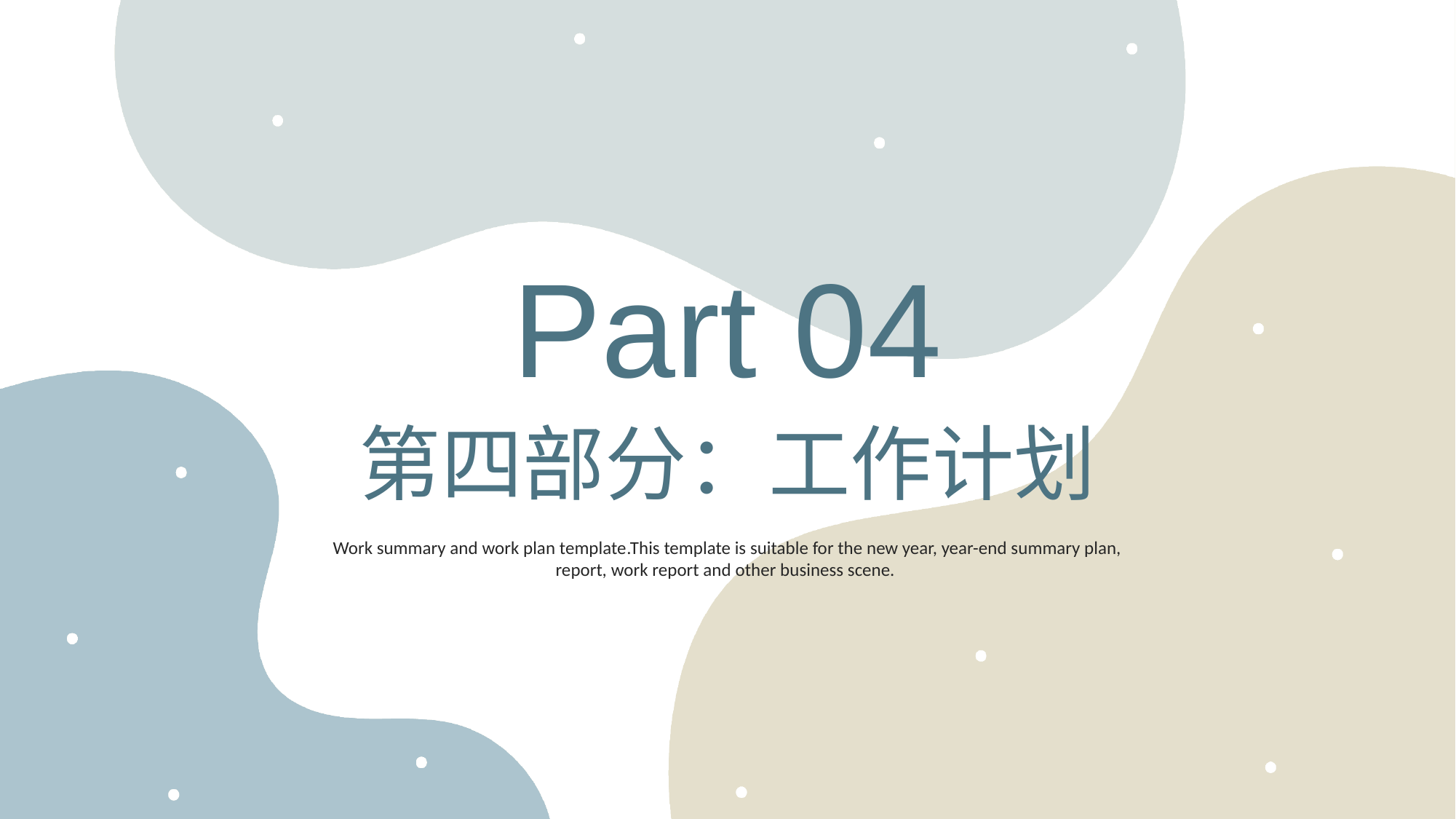

Part 04
第四部分：工作计划
Work summary and work plan template.This template is suitable for the new year, year-end summary plan, report, work report and other business scene.